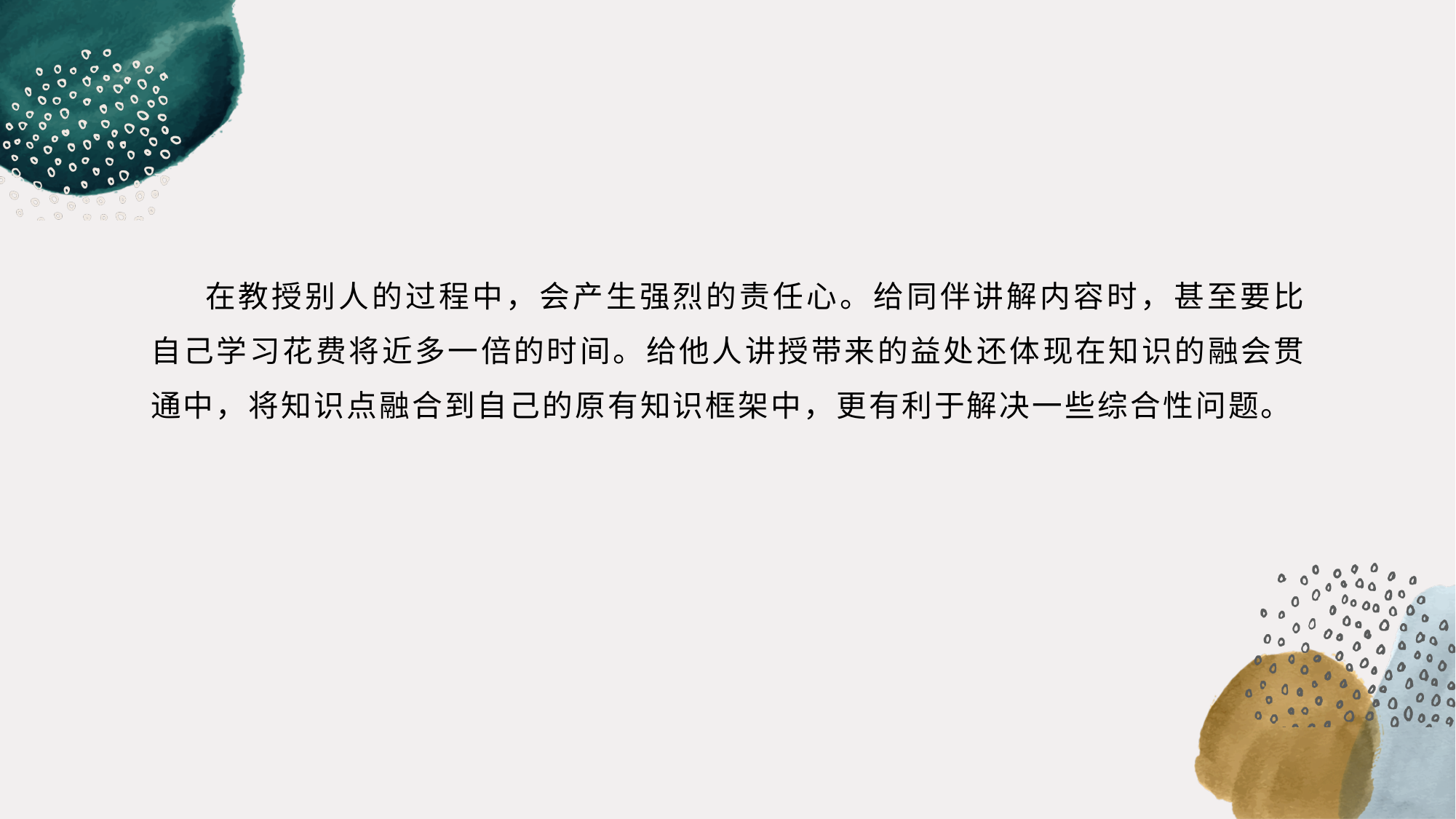

在教授别人的过程中，会产生强烈的责任心。给同伴讲解内容时，甚至要比自己学习花费将近多一倍的时间。给他人讲授带来的益处还体现在知识的融会贯通中，将知识点融合到自己的原有知识框架中，更有利于解决一些综合性问题。